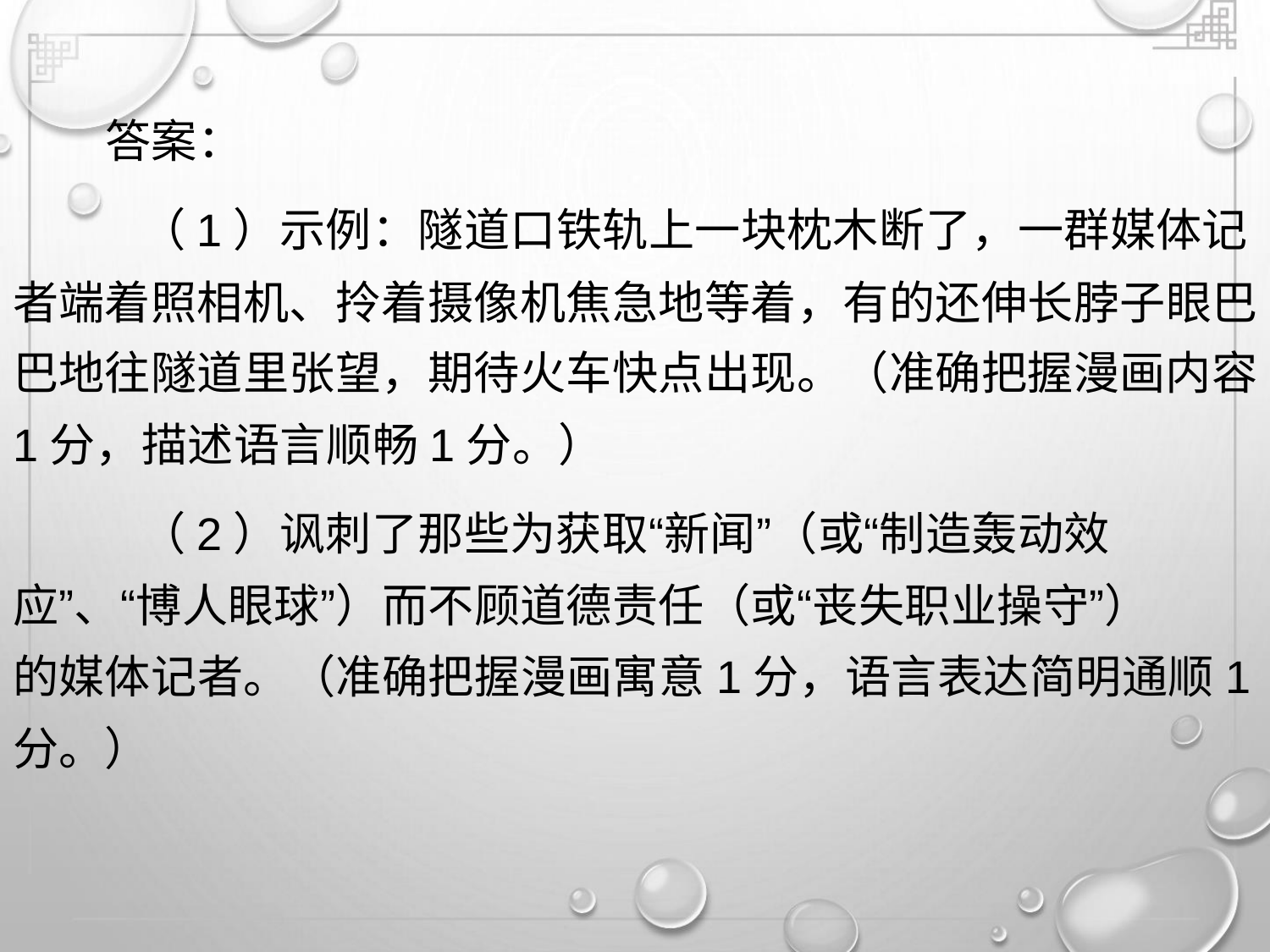

答案：
（1）示例：隧道口铁轨上一块枕木断了，一群媒体记
者端着照相机、拎着摄像机焦急地等着，有的还伸长脖子眼巴
巴地往隧道里张望，期待火车快点出现。（准确把握漫画内容
1分，描述语言顺畅1分。）
（2）讽刺了那些为获取“新闻”（或“制造轰动效
应”、“博人眼球”）而不顾道德责任（或“丧失职业操守”）
的媒体记者。（准确把握漫画寓意1分，语言表达简明通顺1
分。）